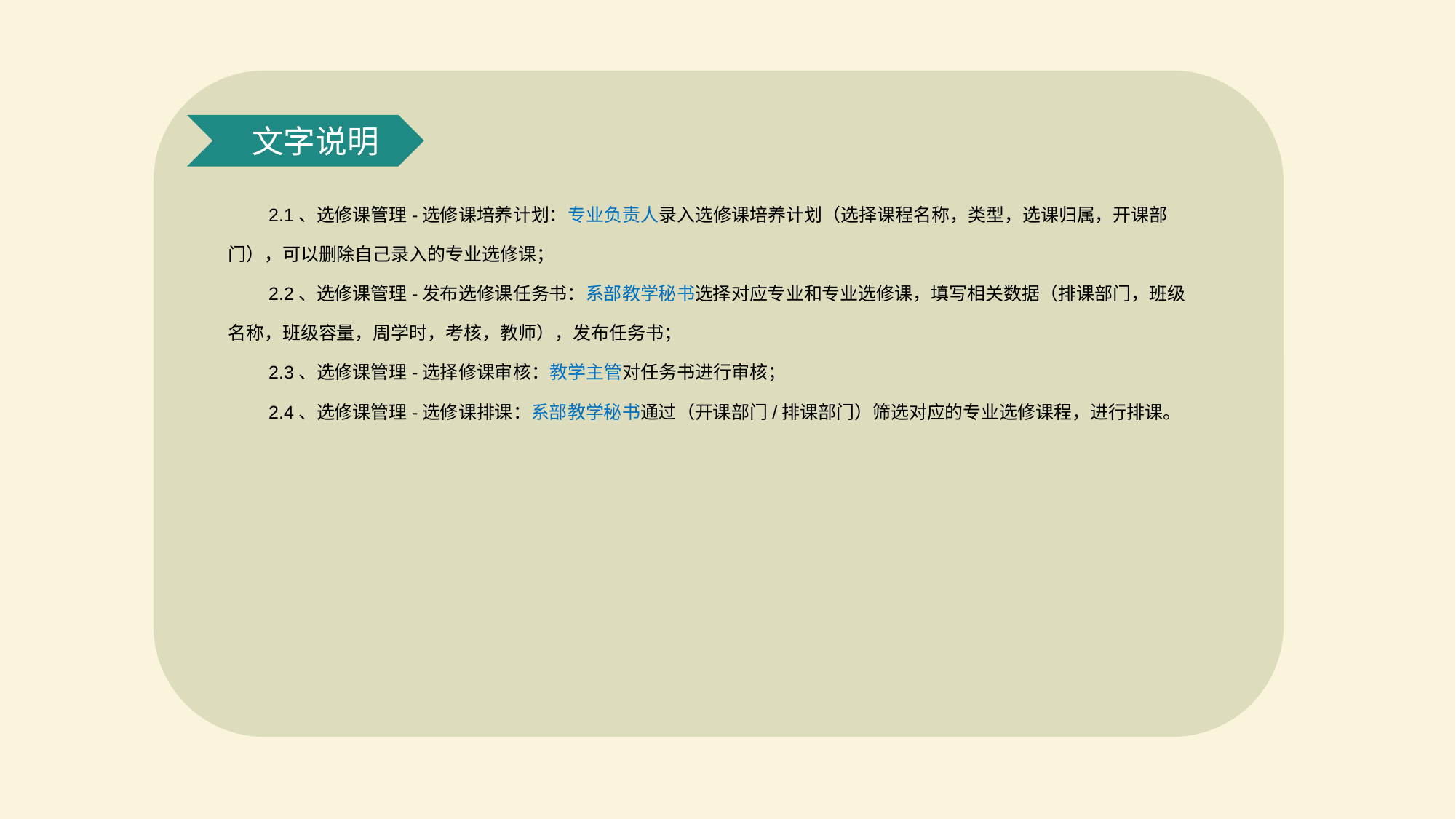

文字说明

        2.1、选修课管理-选修课培养计划：专业负责人录入选修课培养计划（选择课程名称，类型，选课归属，开课部门），可以删除自己录入的专业选修课；
        2.2、选修课管理-发布选修课任务书：系部教学秘书选择对应专业和专业选修课，填写相关数据（排课部门，班级名称，班级容量，周学时，考核，教师），发布任务书；
        2.3、选修课管理-选择修课审核：教学主管对任务书进行审核；
        2.4、选修课管理-选修课排课：系部教学秘书通过（开课部门/排课部门）筛选对应的专业选修课程，进行排课。